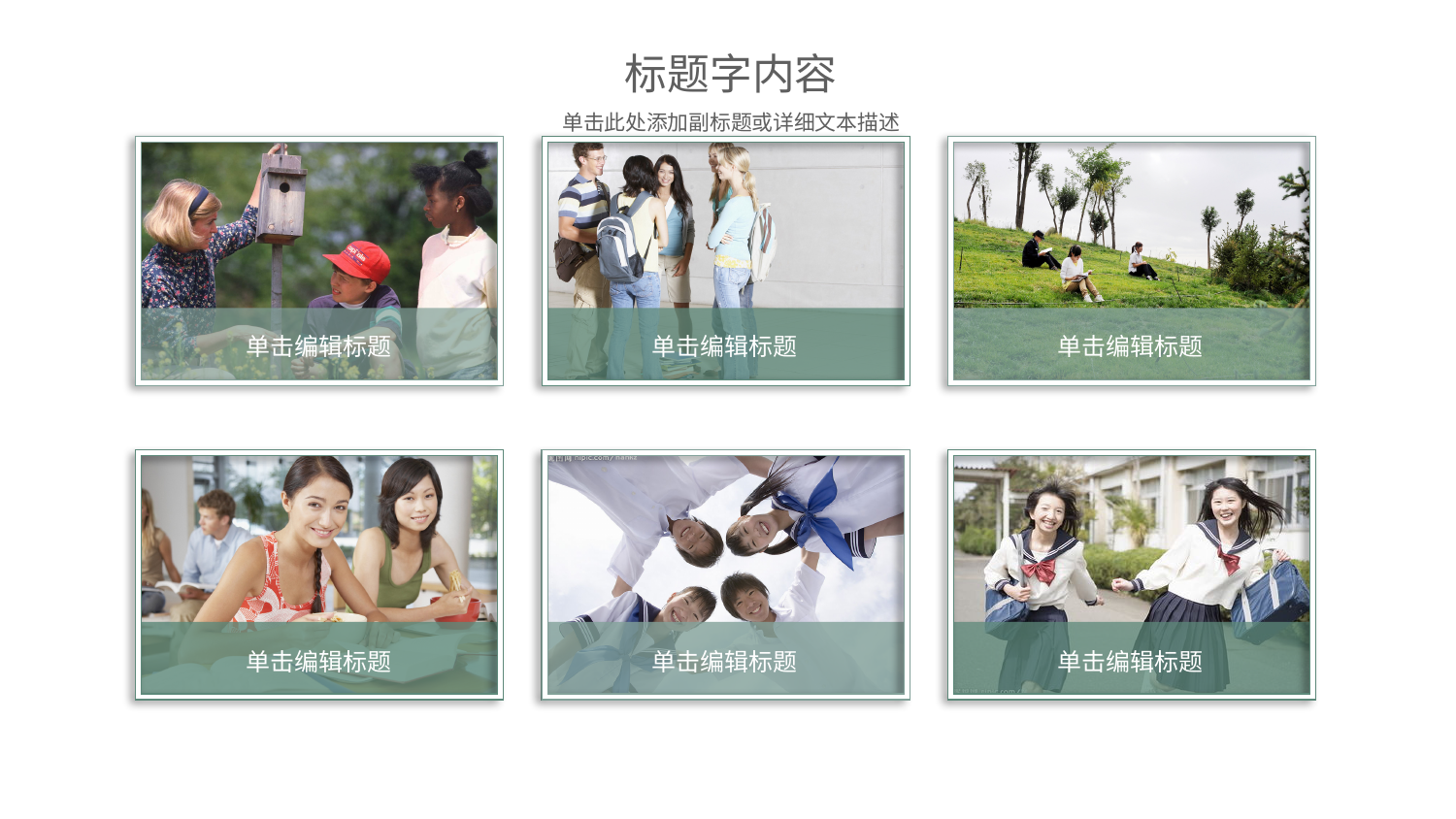

标题字内容
单击此处添加副标题或详细文本描述

单击编辑标题
单击编辑标题
单击编辑标题

单击编辑标题
单击编辑标题
单击编辑标题